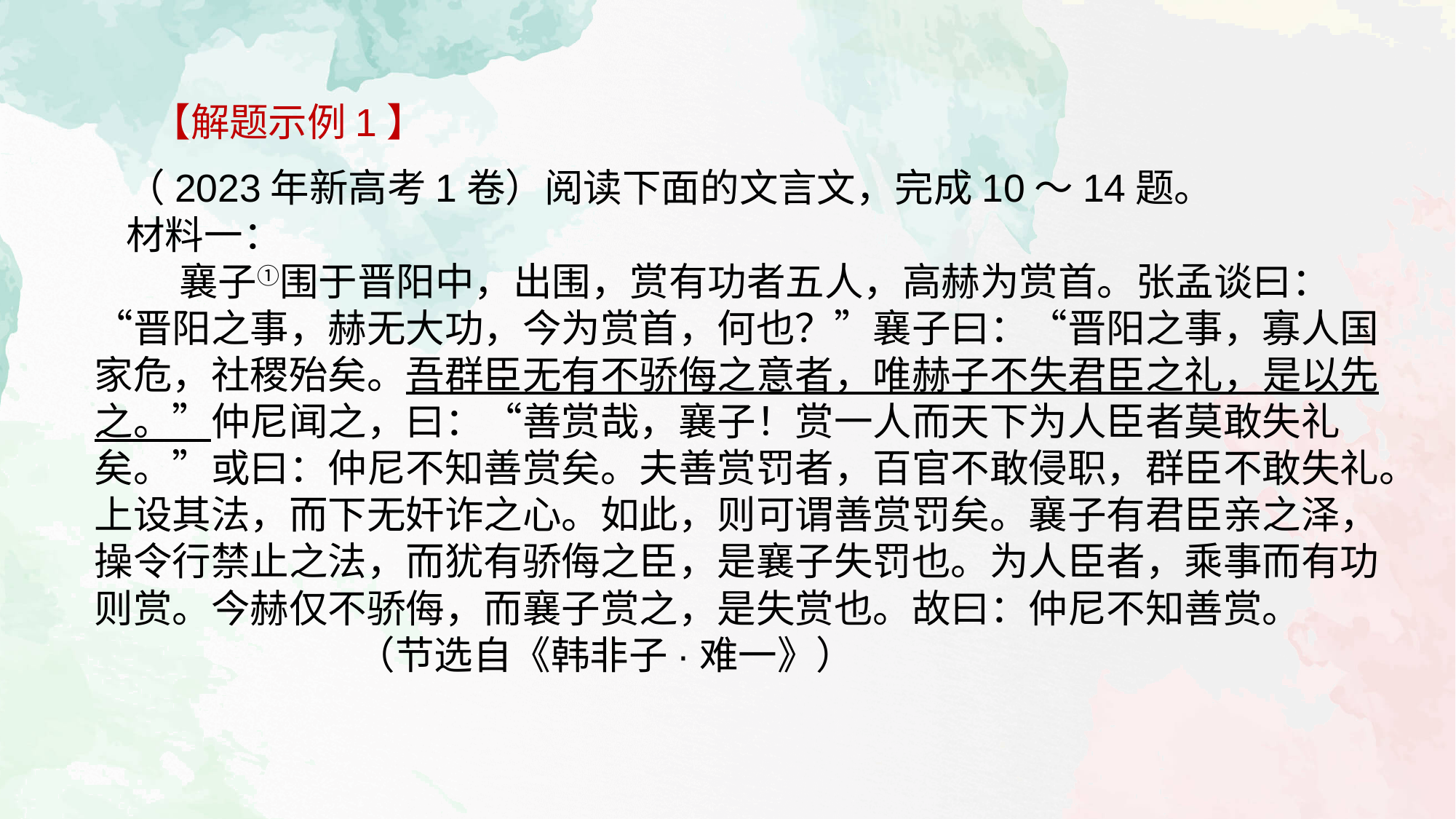

【解题示例1】

（2023年新高考1卷）阅读下面的文言文，完成10～14题。
材料一：
     襄子①围于晋阳中，出围，赏有功者五人，高赫为赏首。张孟谈曰：“晋阳之事，赫无大功，今为赏首，何也？”襄子曰：“晋阳之事，寡人国家危，社稷殆矣。吾群臣无有不骄侮之意者，唯赫子不失君臣之礼，是以先之。”仲尼闻之，曰：“善赏哉，襄子！赏一人而天下为人臣者莫敢失礼矣。”或曰：仲尼不知善赏矣。夫善赏罚者，百官不敢侵职，群臣不敢失礼。上设其法，而下无奸诈之心。如此，则可谓善赏罚矣。襄子有君臣亲之泽，操令行禁止之法，而犹有骄侮之臣，是襄子失罚也。为人臣者，乘事而有功则赏。今赫仅不骄侮，而襄子赏之，是失赏也。故曰：仲尼不知善赏。                                        （节选自《韩非子·难一》）